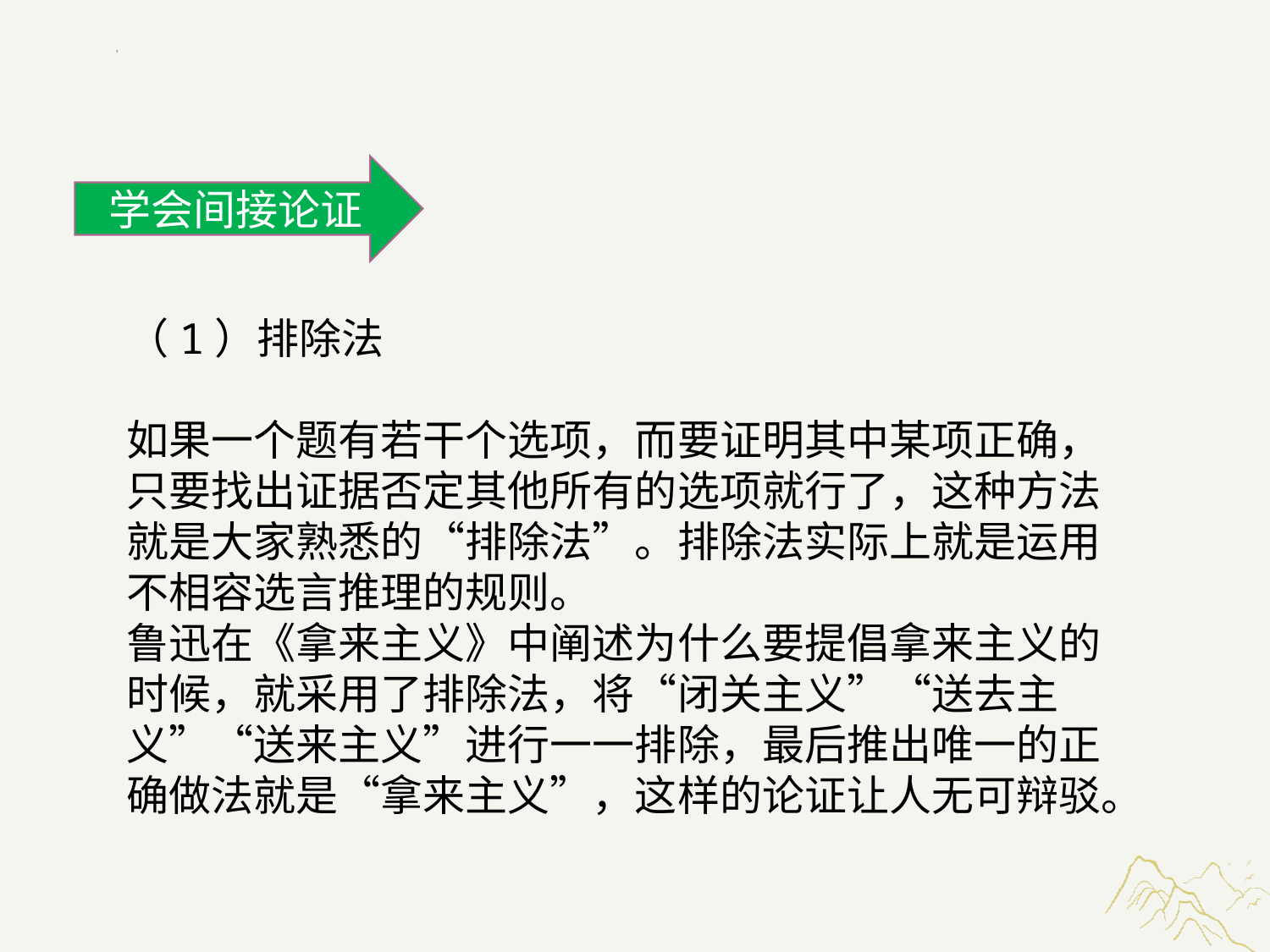

学会间接论证
（1）排除法

如果一个题有若干个选项，而要证明其中某项正确，只要找出证据否定其他所有的选项就行了，这种方法就是大家熟悉的“排除法”。排除法实际上就是运用不相容选言推理的规则。
鲁迅在《拿来主义》中阐述为什么要提倡拿来主义的时候，就采用了排除法，将“闭关主义”“送去主义”“送来主义”进行一一排除，最后推出唯一的正确做法就是“拿来主义”，这样的论证让人无可辩驳。